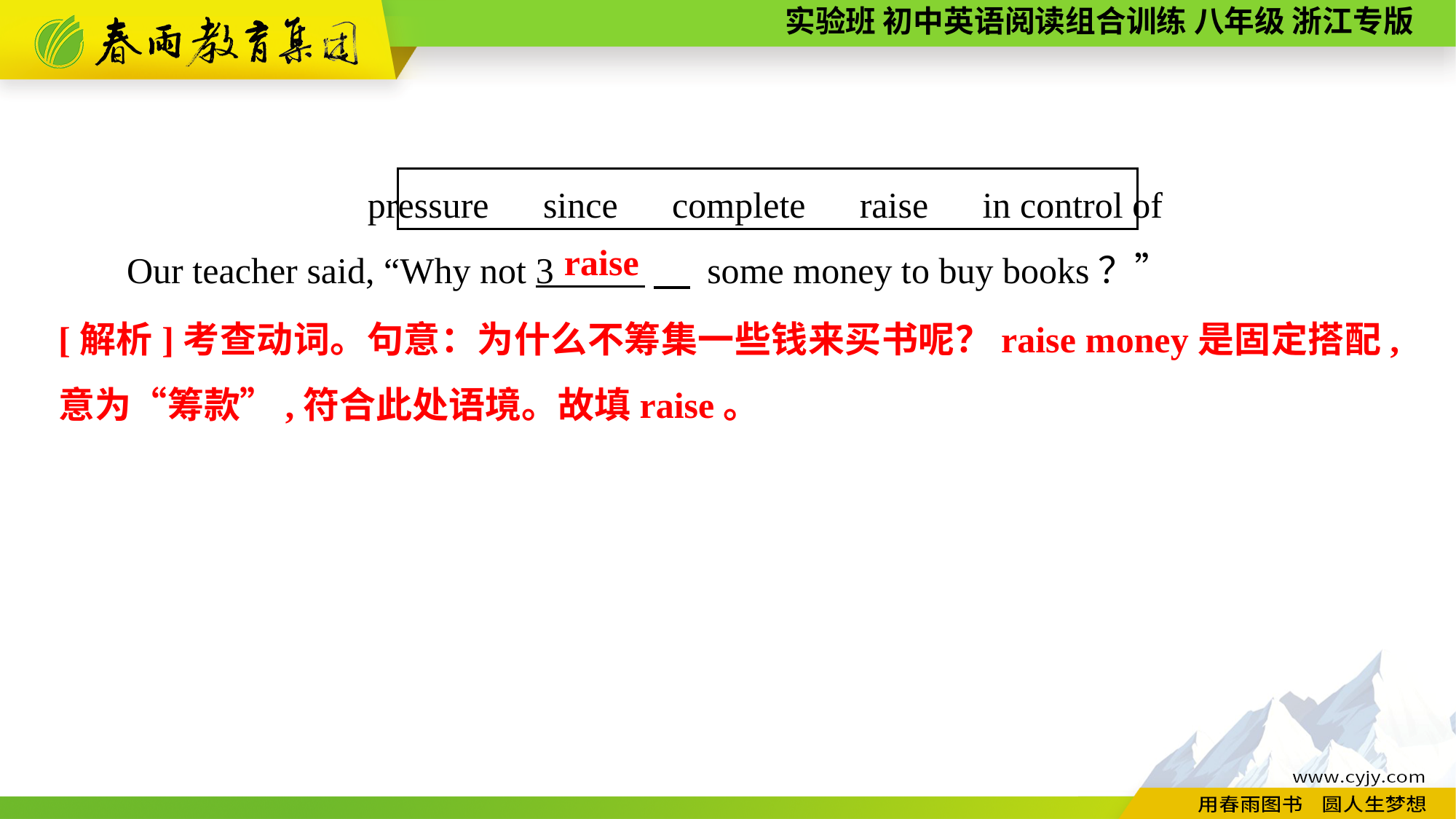

pressure　since　complete　raise　in control of
Our teacher said, “Why not 3          　 some money to buy books？”

raise
[解析]考查动词。句意：为什么不筹集一些钱来买书呢？raise money是固定搭配,意为“筹款”,符合此处语境。故填raise。